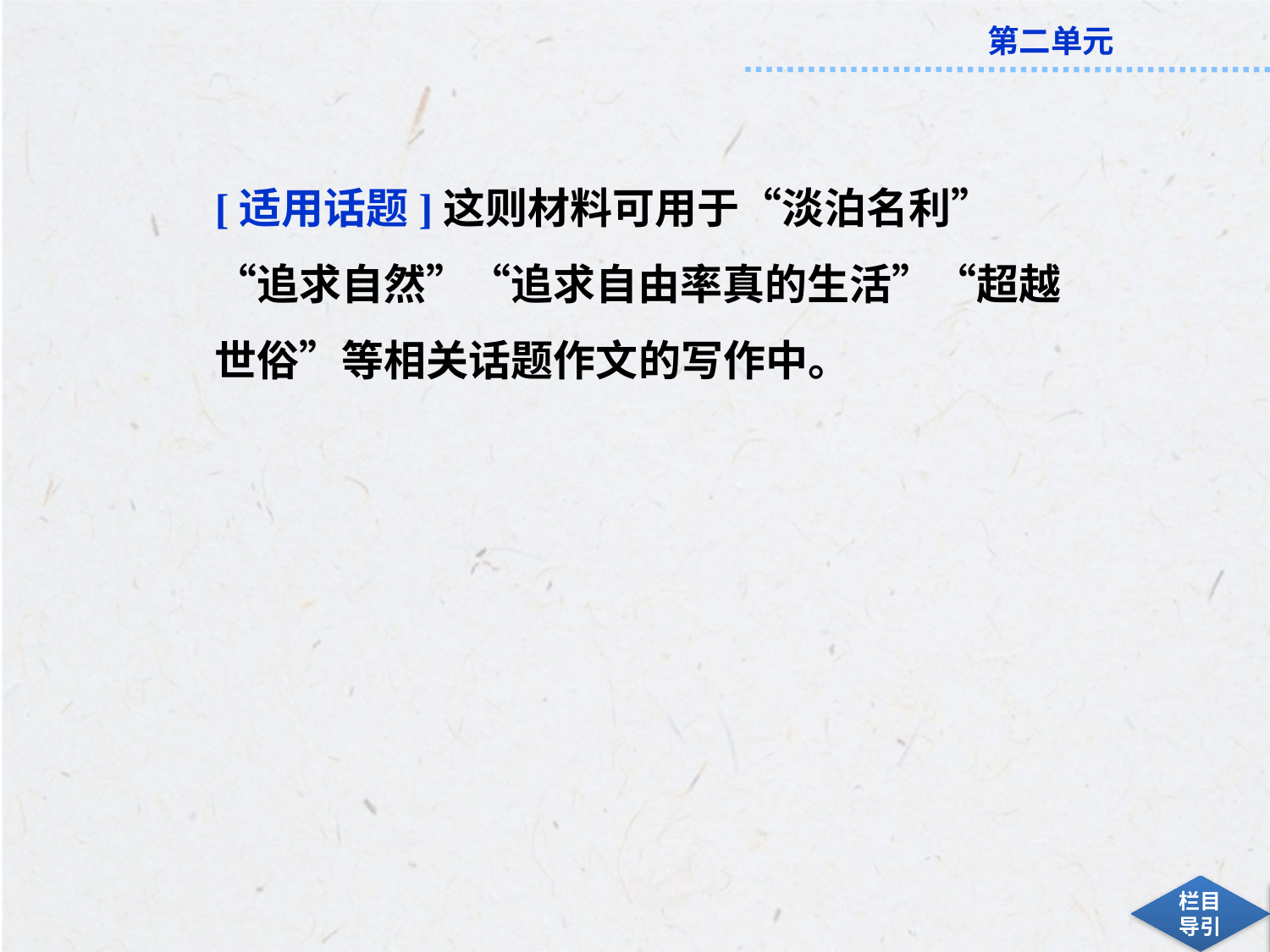

[适用话题]这则材料可用于“淡泊名利”“追求自然”“追求自由率真的生活”“超越世俗”等相关话题作文的写作中。